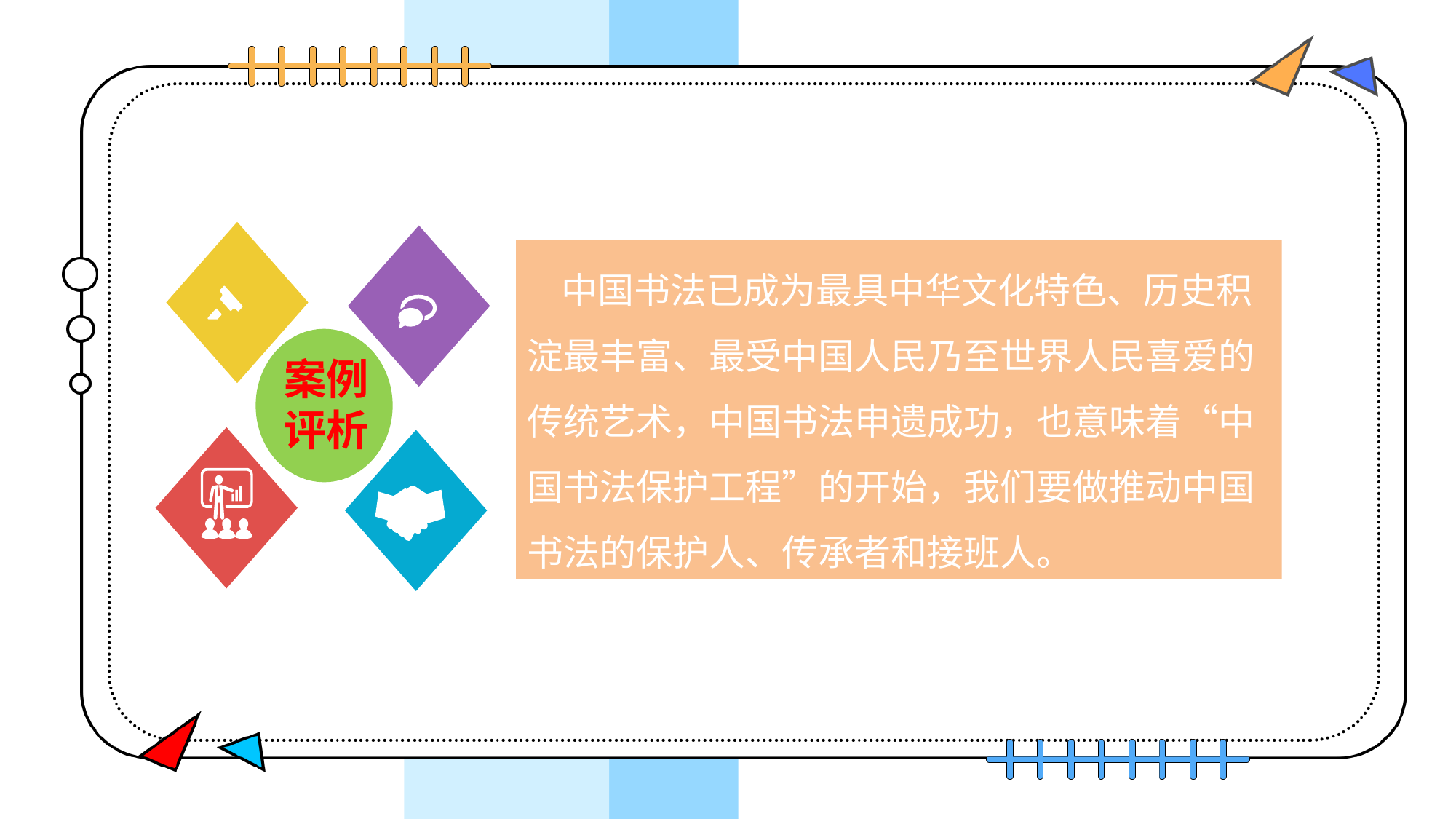

案例
评析

中国书法已成为最具中华文化特色、历史积淀最丰富、最受中国人民乃至世界人民喜爱的传统艺术，中国书法申遗成功，也意味着“中国书法保护工程”的开始，我们要做推动中国书法的保护人、传承者和接班人。